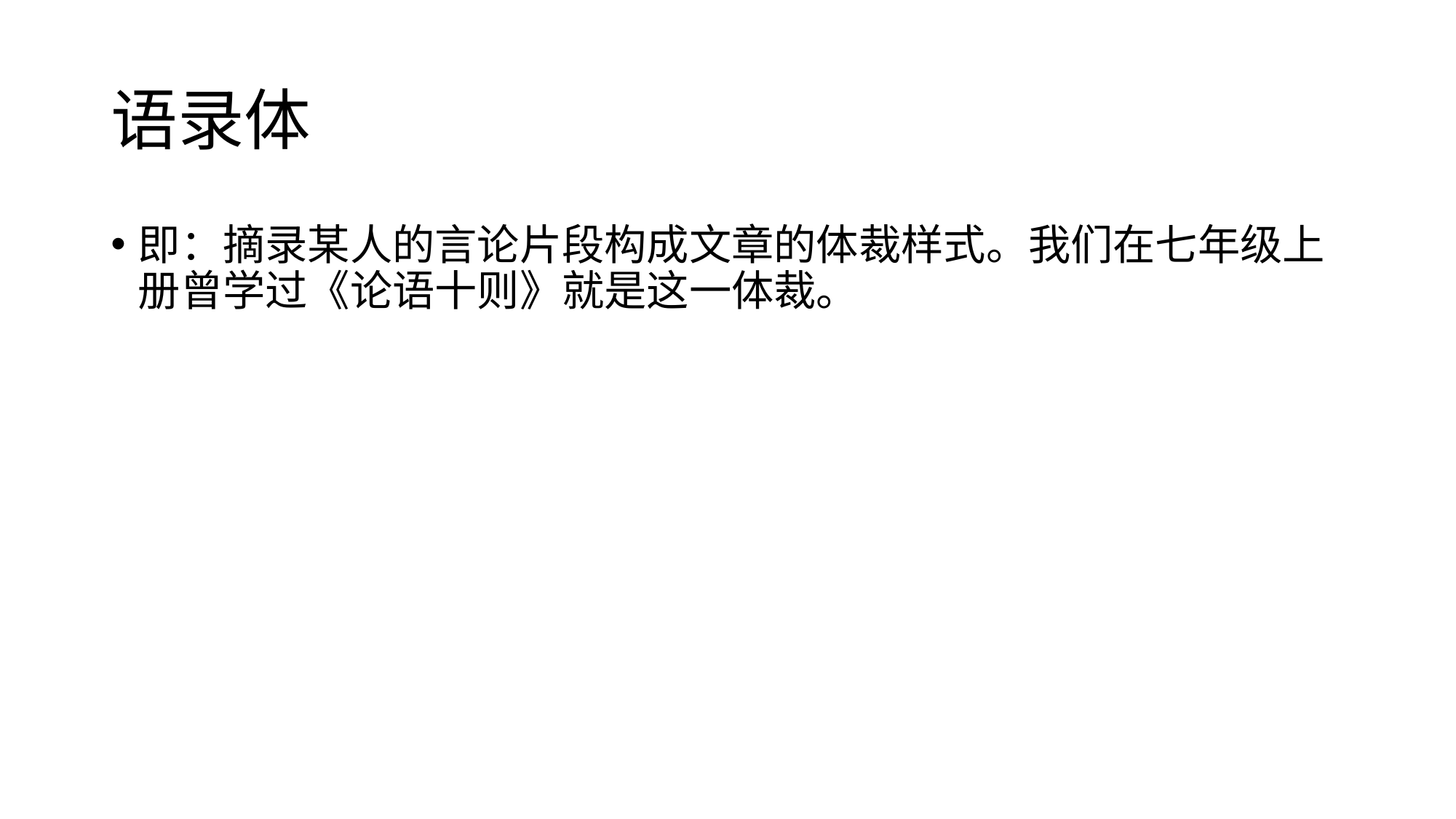

# 语录体
即：摘录某人的言论片段构成文章的体裁样式。我们在七年级上册曾学过《论语十则》就是这一体裁。